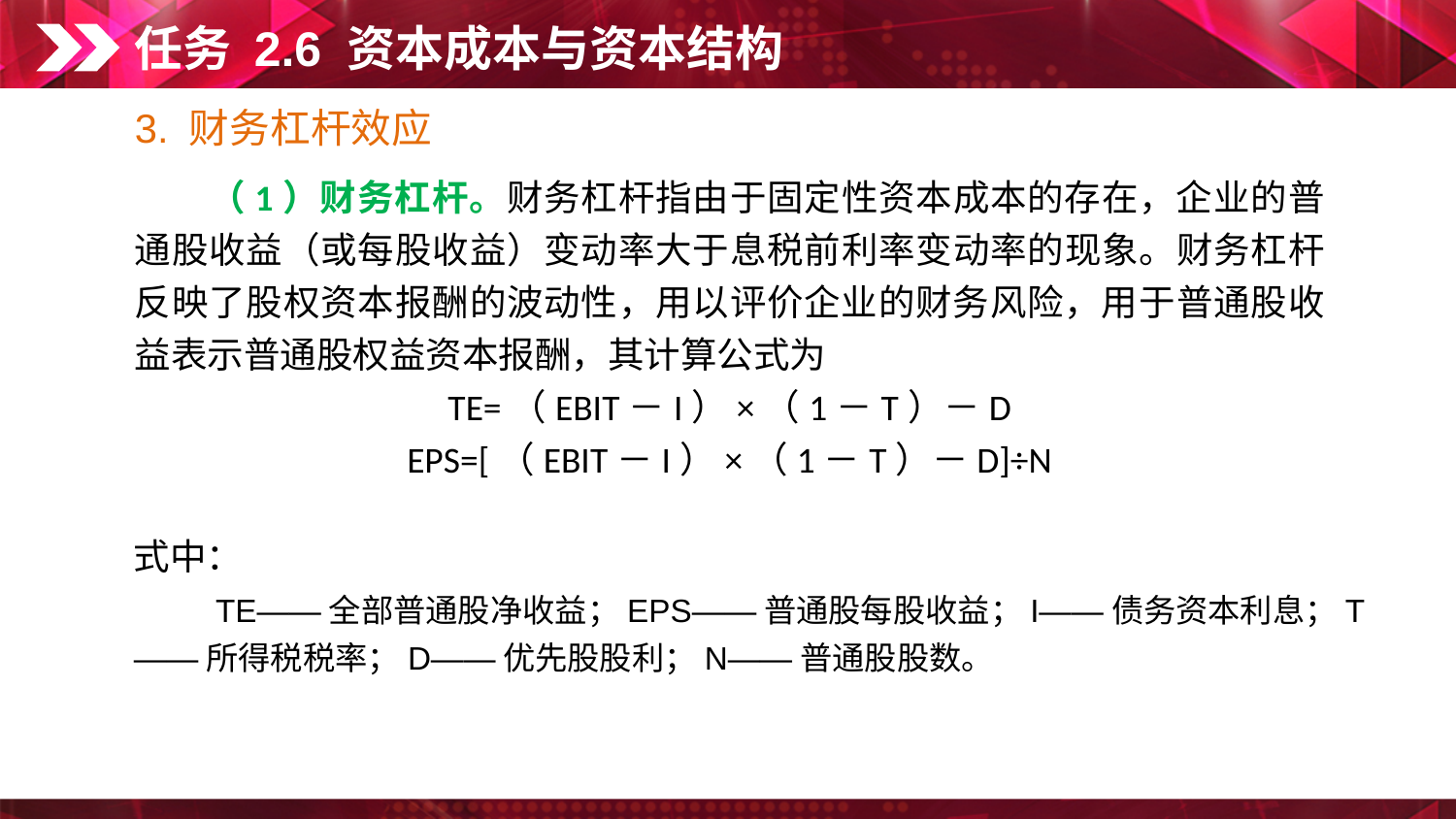

任务 2.6 资本成本与资本结构

3. 财务杠杆效应
　　（1）财务杠杆。财务杠杆指由于固定性资本成本的存在，企业的普通股收益（或每股收益）变动率大于息税前利率变动率的现象。财务杠杆反映了股权资本报酬的波动性，用以评价企业的财务风险，用于普通股收益表示普通股权益资本报酬，其计算公式为
TE=（EBIT－I）×（1－T）－D
EPS=[（EBIT－I）×（1－T）－D]÷N
式中：
　　TE——全部普通股净收益；EPS——普通股每股收益；I——债务资本利息；T——所得税税率；D——优先股股利；N——普通股股数。